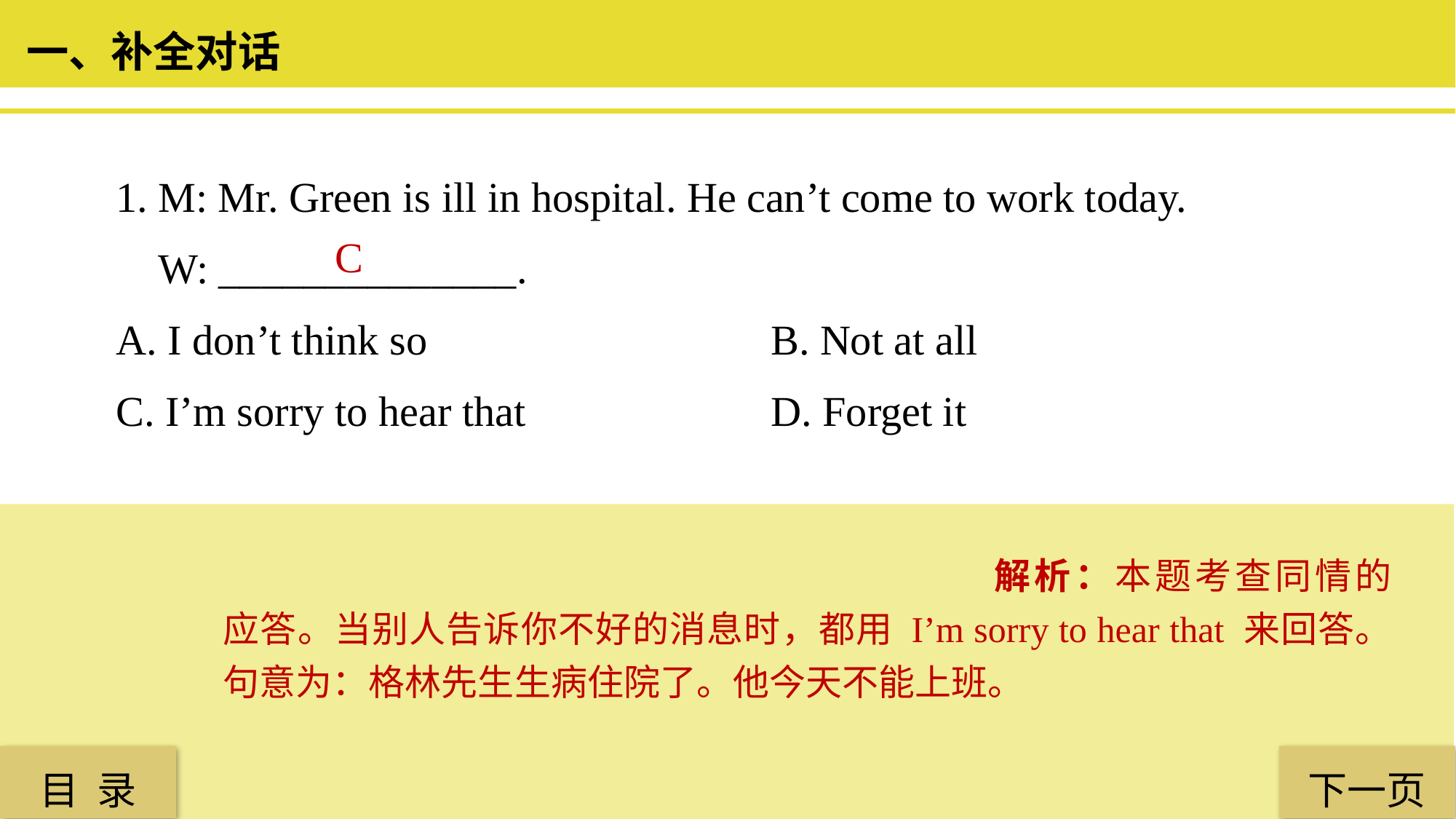

一、补全对话
1. M: Mr. Green is ill in hospital. He can’t come to work today.
    W: ______________.
A. I don’t think so 				B. Not at all
C. I’m sorry to hear that 			D. Forget it
 C
解析：本题考查同情的应答。当别人告诉你不好的消息时，都用 I’m sorry to hear that 来回答。句意为：格林先生生病住院了。他今天不能上班。